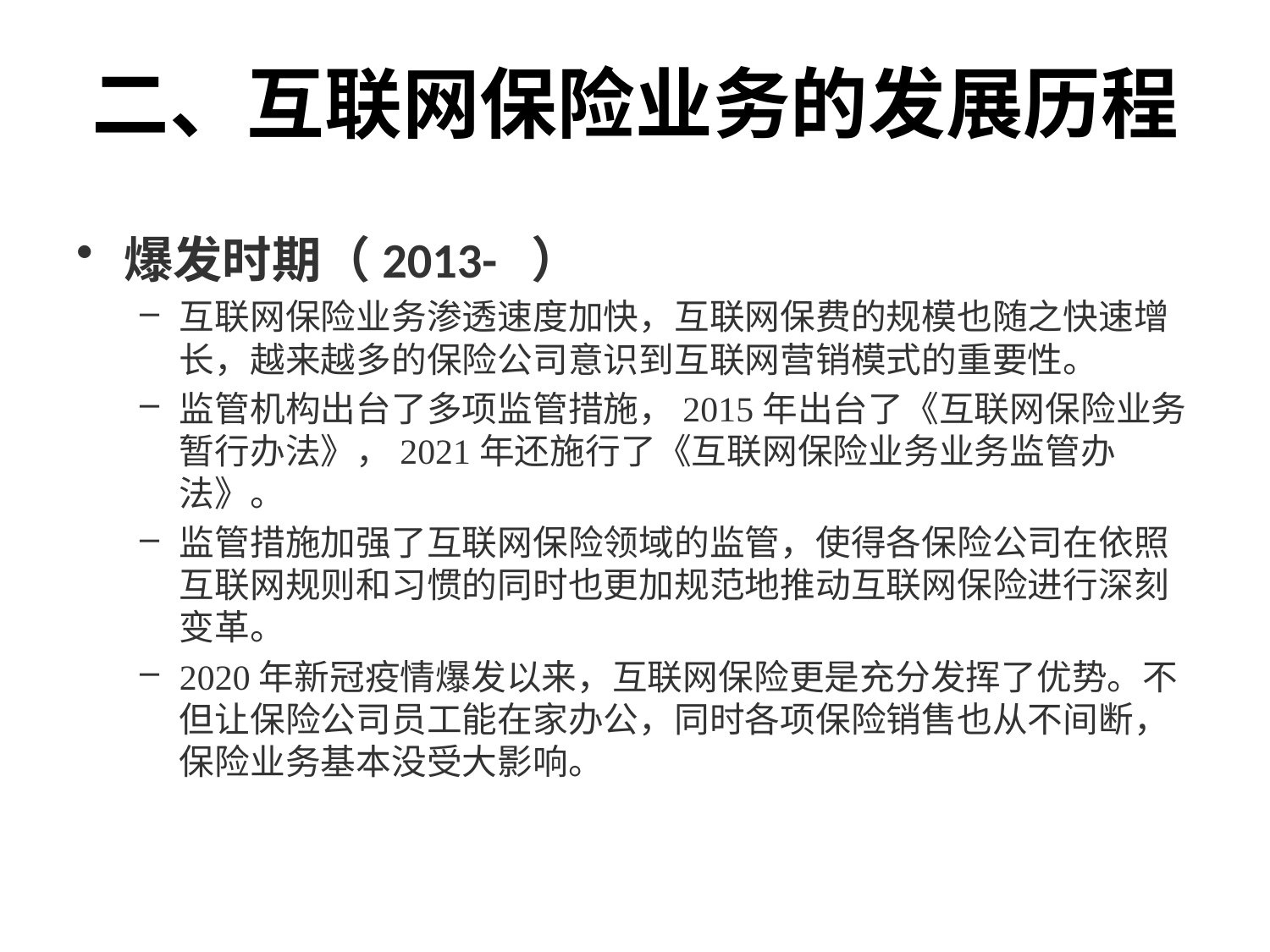

# 二、互联网保险业务的发展历程
爆发时期（2013-  ）
互联网保险业务渗透速度加快，互联网保费的规模也随之快速增长，越来越多的保险公司意识到互联网营销模式的重要性。
监管机构出台了多项监管措施，2015年出台了《互联网保险业务暂行办法》，2021年还施行了《互联网保险业务业务监管办法》。
监管措施加强了互联网保险领域的监管，使得各保险公司在依照互联网规则和习惯的同时也更加规范地推动互联网保险进行深刻变革。
2020年新冠疫情爆发以来，互联网保险更是充分发挥了优势。不但让保险公司员工能在家办公，同时各项保险销售也从不间断，保险业务基本没受大影响。